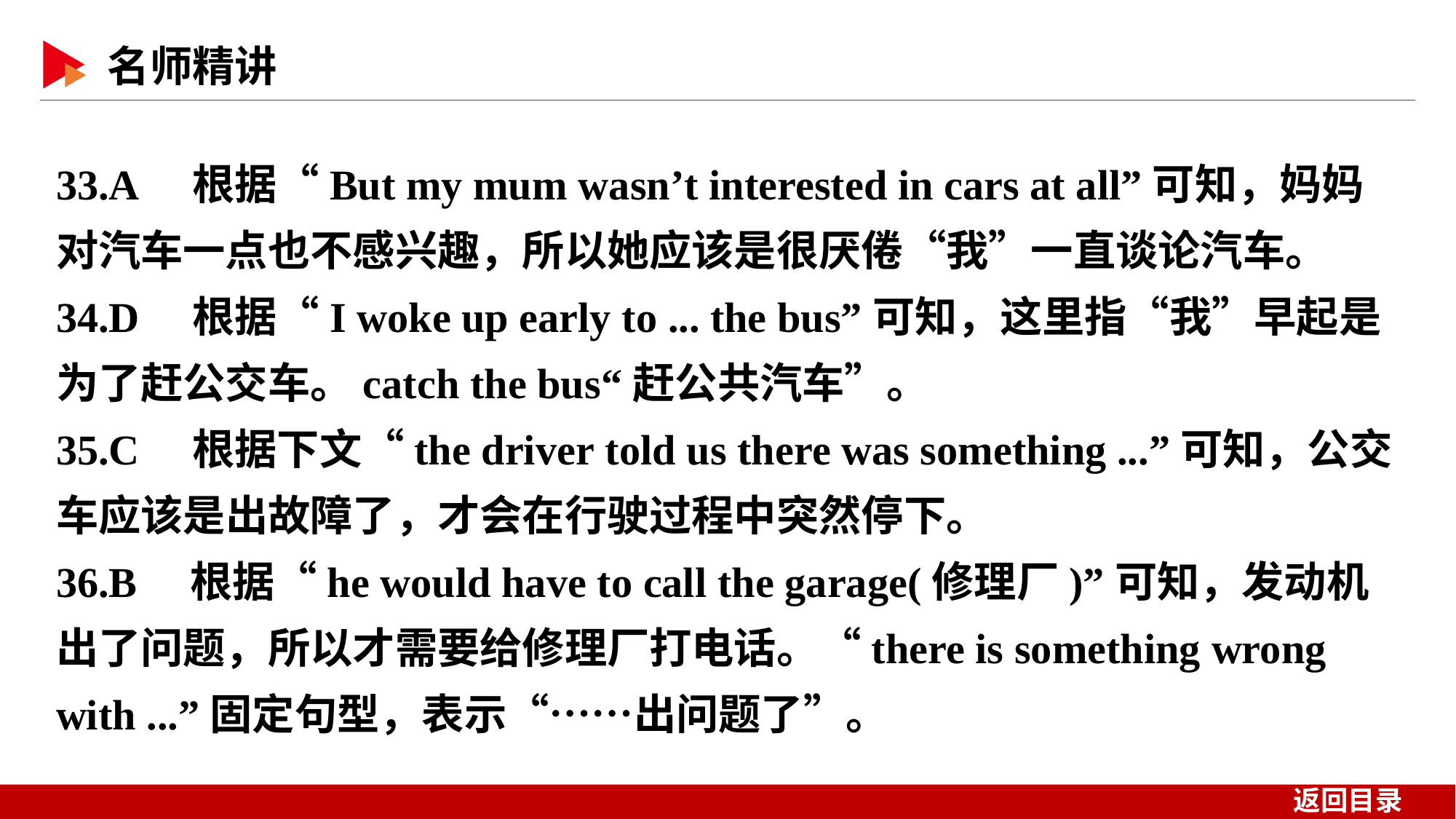

33.A　根据“But my mum wasn’t interested in cars at all”可知，妈妈对汽车一点也不感兴趣，所以她应该是很厌倦“我”一直谈论汽车。
34.D　根据“I woke up early to ... the bus”可知，这里指“我”早起是为了赶公交车。catch the bus“赶公共汽车”。
35.C　根据下文“the driver told us there was something ...”可知，公交车应该是出故障了，才会在行驶过程中突然停下。
36.B　根据“he would have to call the garage(修理厂)”可知，发动机出了问题，所以才需要给修理厂打电话。“there is something wrong with ...”固定句型，表示“……出问题了”。